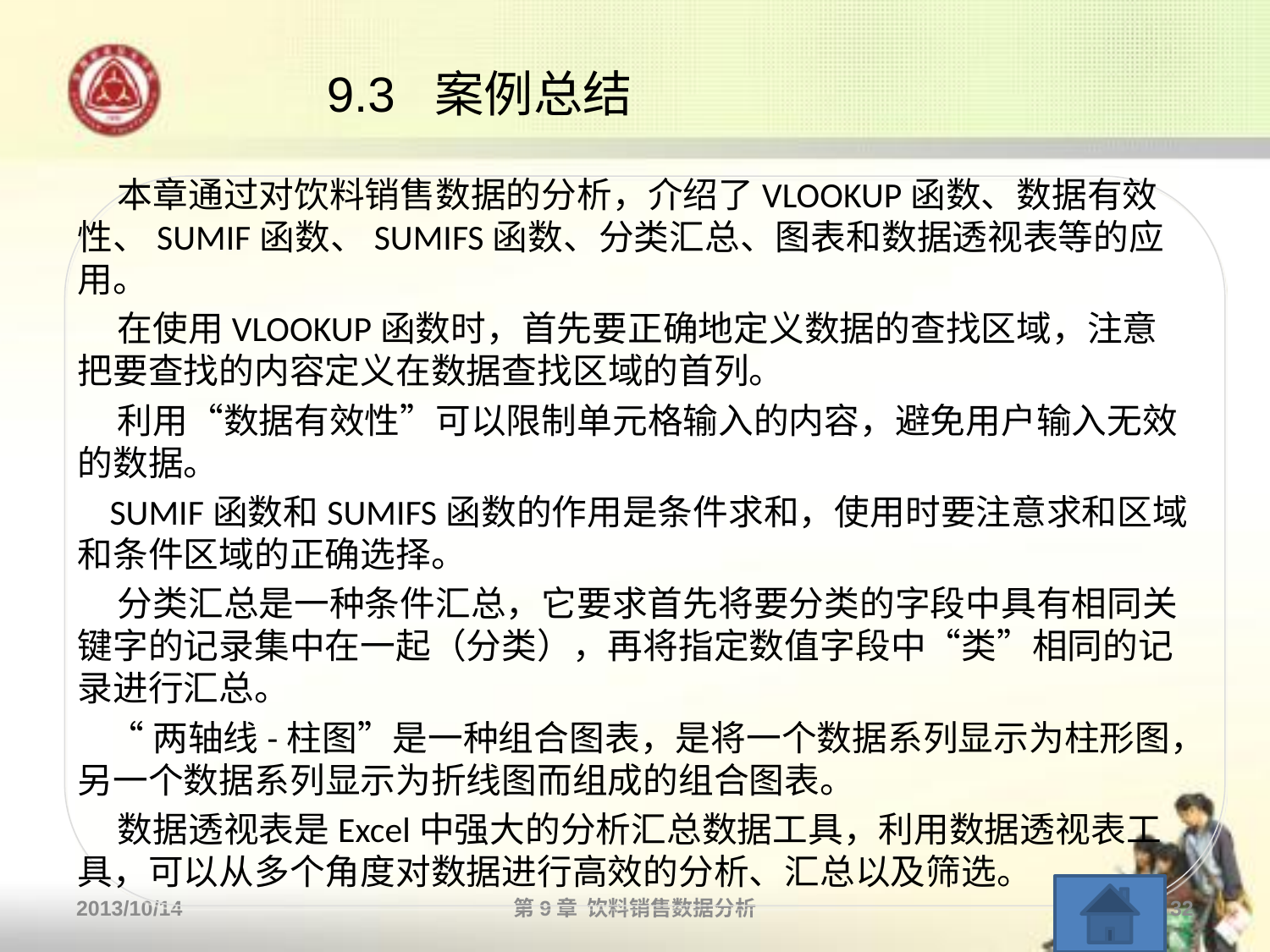

# 9.3  案例总结
    本章通过对饮料销售数据的分析，介绍了VLOOKUP函数、数据有效性、SUMIF函数、SUMIFS函数、分类汇总、图表和数据透视表等的应用。
    在使用VLOOKUP函数时，首先要正确地定义数据的查找区域，注意把要查找的内容定义在数据查找区域的首列。
    利用“数据有效性”可以限制单元格输入的内容，避免用户输入无效的数据。
    SUMIF函数和SUMIFS函数的作用是条件求和，使用时要注意求和区域和条件区域的正确选择。
    分类汇总是一种条件汇总，它要求首先将要分类的字段中具有相同关键字的记录集中在一起（分类），再将指定数值字段中“类”相同的记录进行汇总。
    “两轴线-柱图”是一种组合图表，是将一个数据系列显示为柱形图，另一个数据系列显示为折线图而组成的组合图表。
    数据透视表是Excel中强大的分析汇总数据工具，利用数据透视表工具，可以从多个角度对数据进行高效的分析、汇总以及筛选。

2013/10/14
第9章  饮料销售数据分析
32